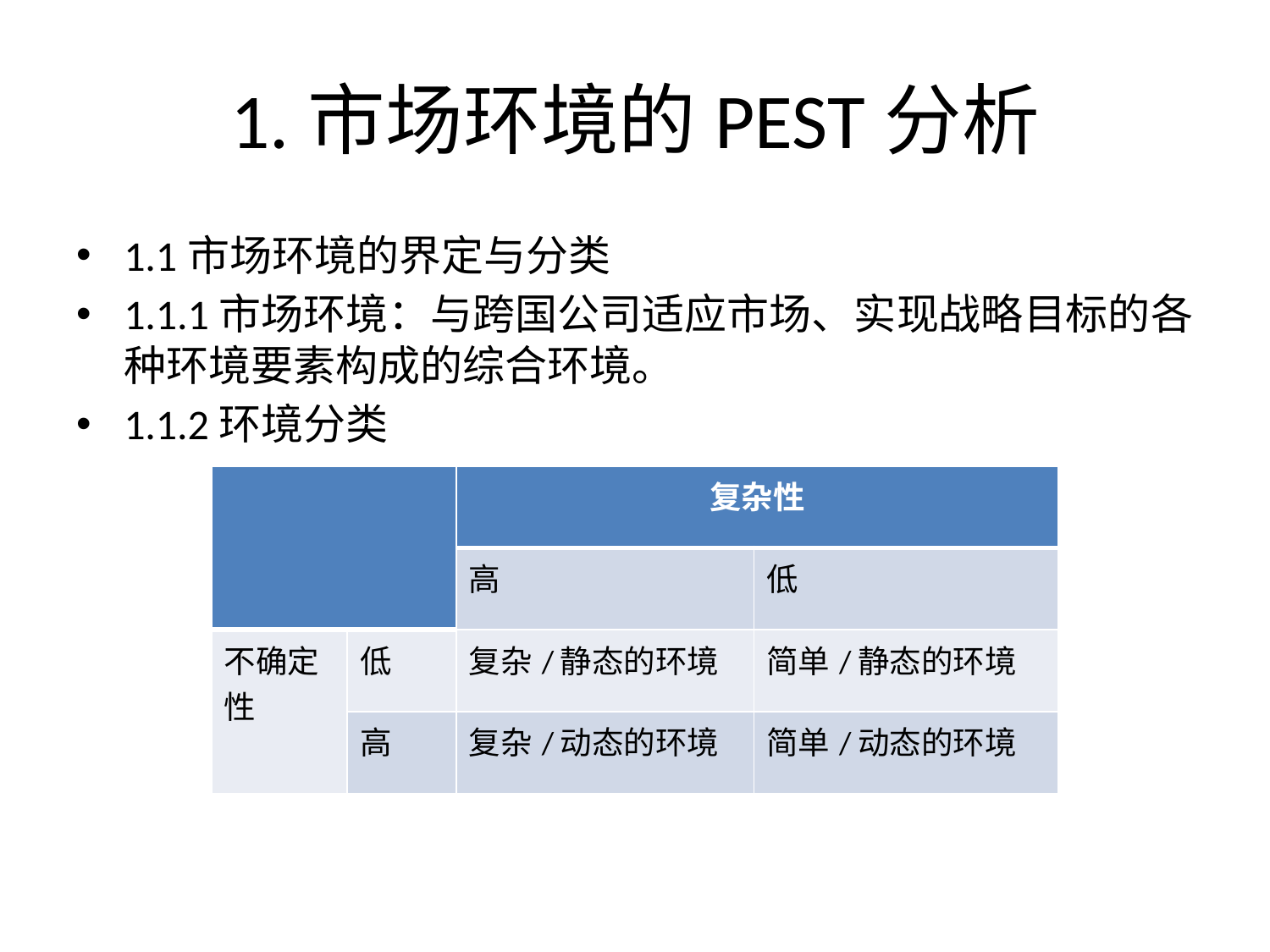

# 1.市场环境的PEST分析
1.1市场环境的界定与分类
1.1.1市场环境：与跨国公司适应市场、实现战略目标的各种环境要素构成的综合环境。
1.1.2环境分类

|  |  | 复杂性 |  |
| --- | --- | --- | --- |
|  |  | 高 | 低 |
| 不确定性 | 低 | 复杂/静态的环境 | 简单/静态的环境 |
|  | 高 | 复杂/动态的环境 | 简单/动态的环境 |